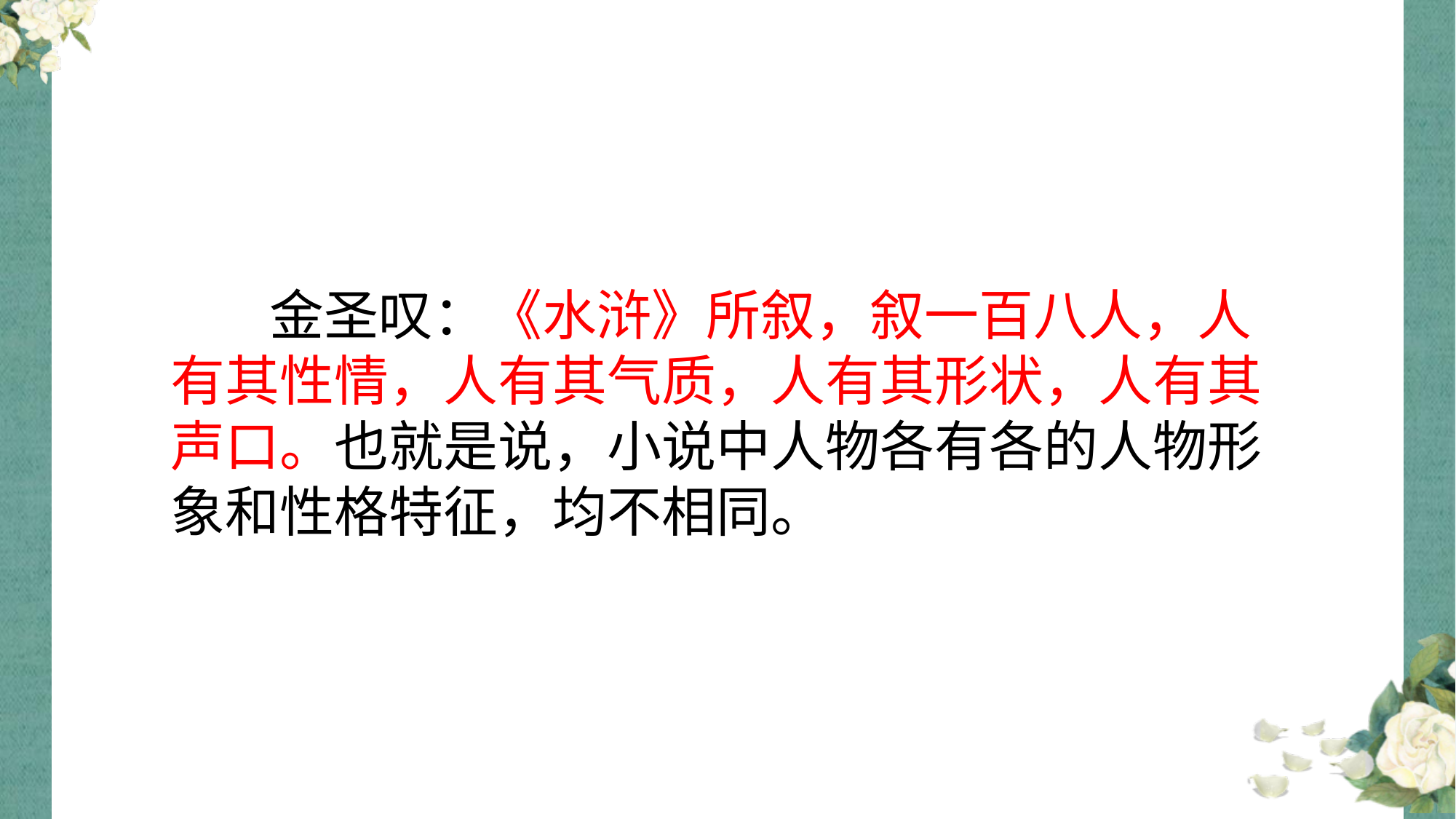

#
           金圣叹：《水浒》所叙，叙一百八人，人有其性情，人有其气质，人有其形状，人有其声口。也就是说，小说中人物各有各的人物形象和性格特征，均不相同。